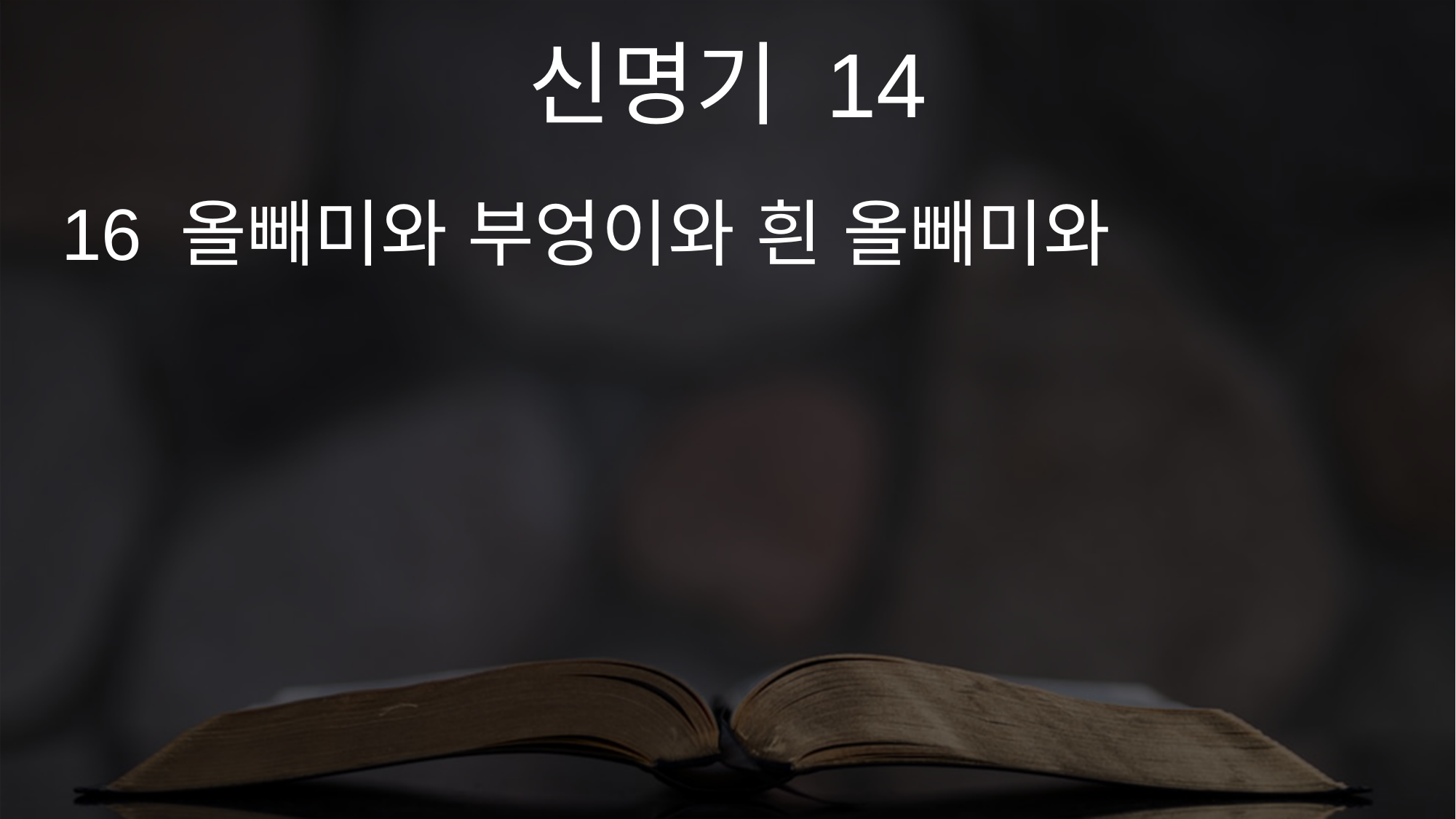

신명기 14
16 올빼미와 부엉이와 흰 올빼미와